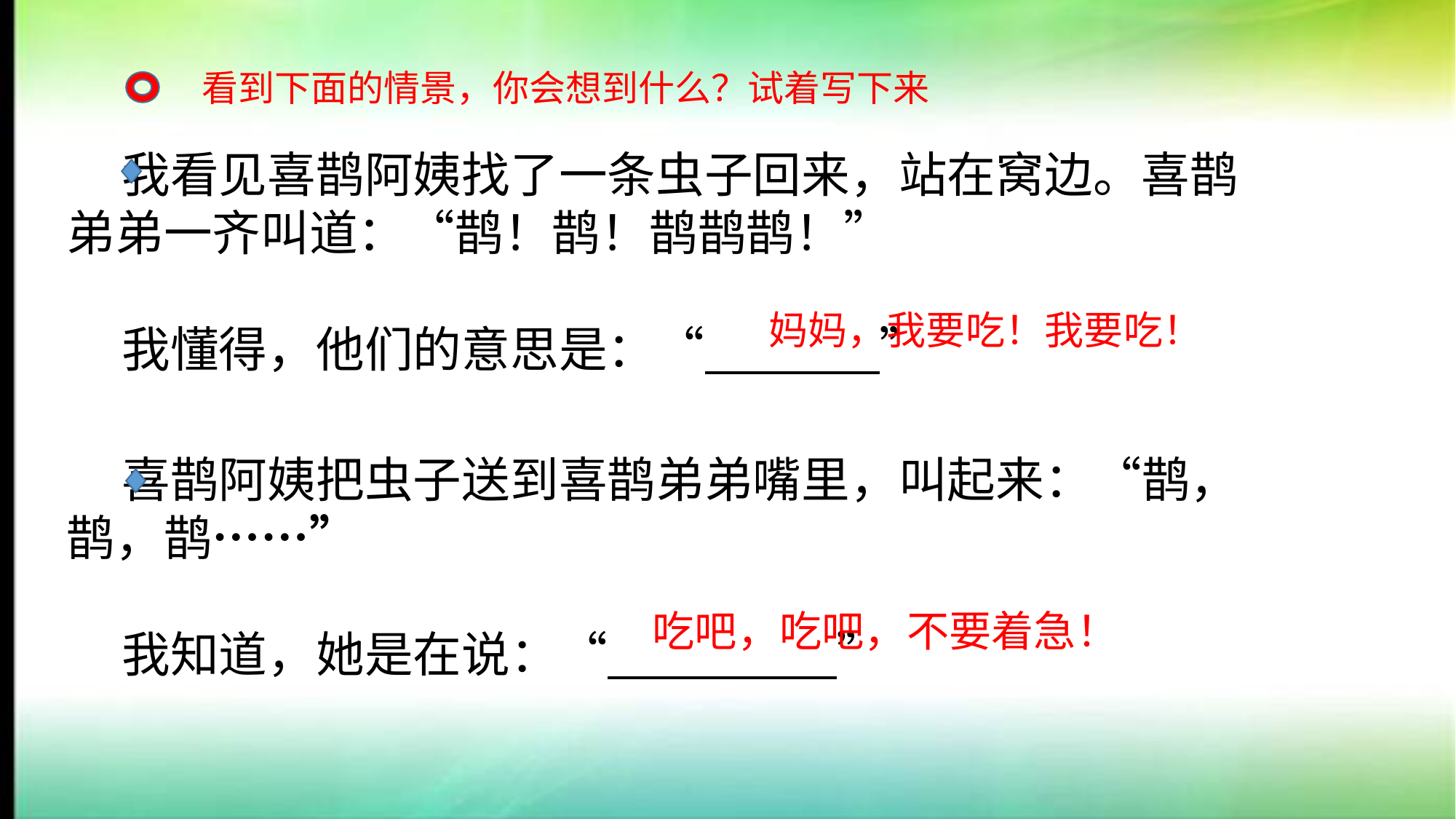

看到下面的情景，你会想到什么？试着写下来

    我看见喜鹊阿姨找了一条虫子回来，站在窝边。喜鹊弟弟一齐叫道：“鹊！鹊！鹊鹊鹊！”

    我懂得，他们的意思是：“                ”

妈妈，我要吃！我要吃！
    喜鹊阿姨把虫子送到喜鹊弟弟嘴里，叫起来：“鹊，鹊，鹊……”

    我知道，她是在说：“                     ”

吃吧，吃吧，不要着急！